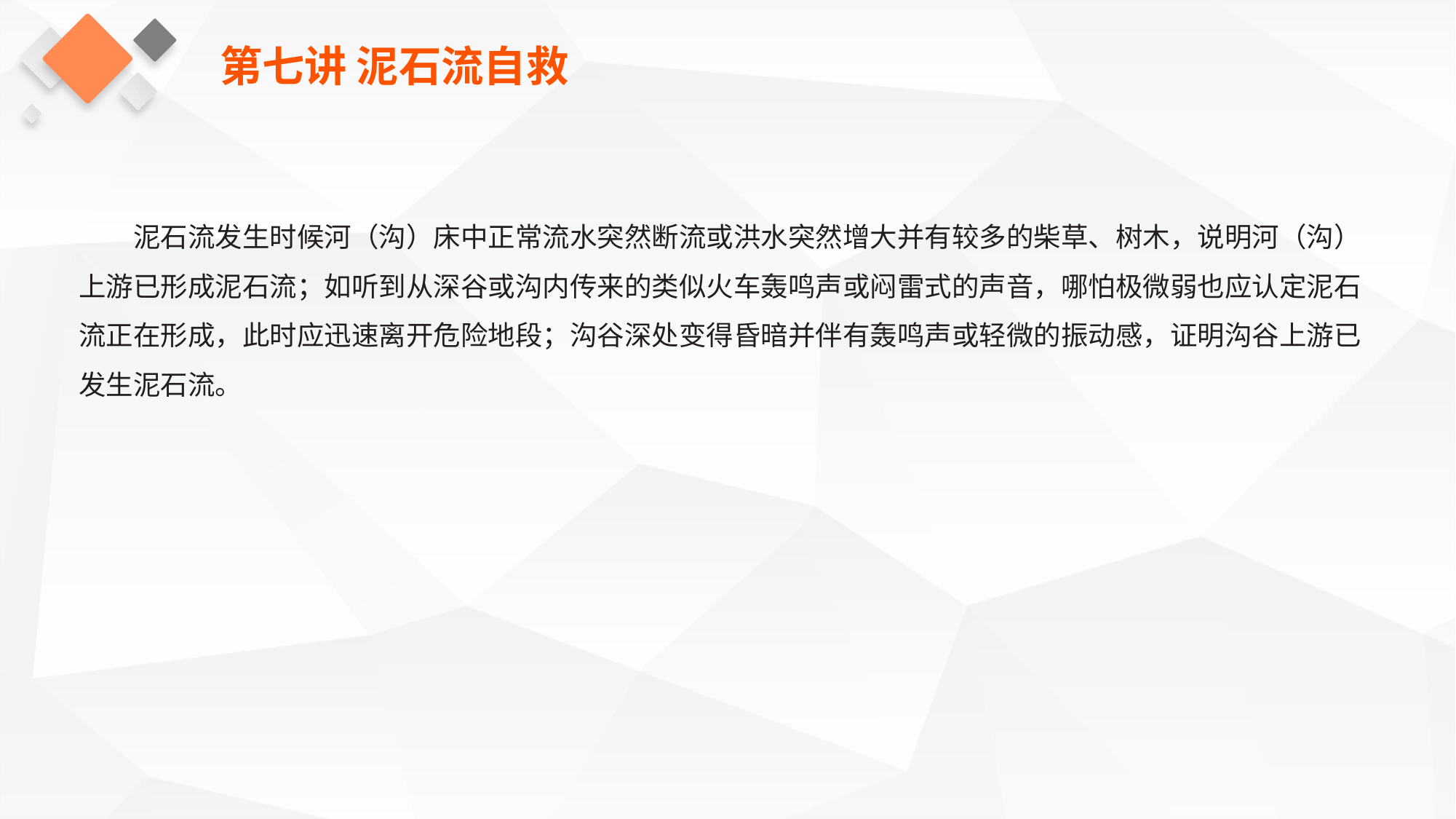

第七讲 泥石流自救

泥石流发生时候河（沟）床中正常流水突然断流或洪水突然增大并有较多的柴草、树木，说明河（沟）上游已形成泥石流；如听到从深谷或沟内传来的类似火车轰鸣声或闷雷式的声音，哪怕极微弱也应认定泥石流正在形成，此时应迅速离开危险地段；沟谷深处变得昏暗并伴有轰鸣声或轻微的振动感，证明沟谷上游已发生泥石流。